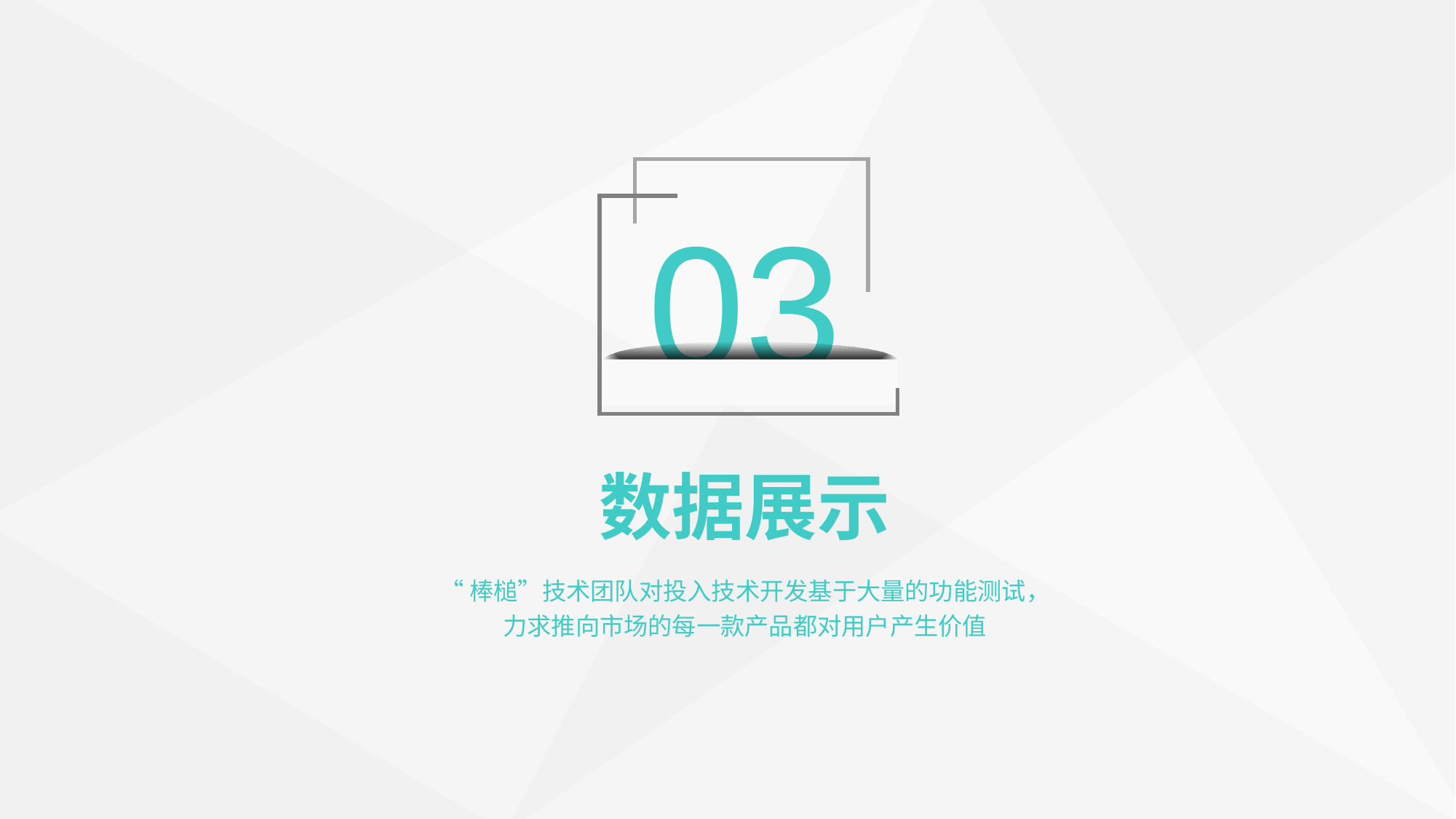

03

数据展示
“棒槌”技术团队对投入技术开发基于大量的功能测试，力求推向市场的每一款产品都对用户产生价值